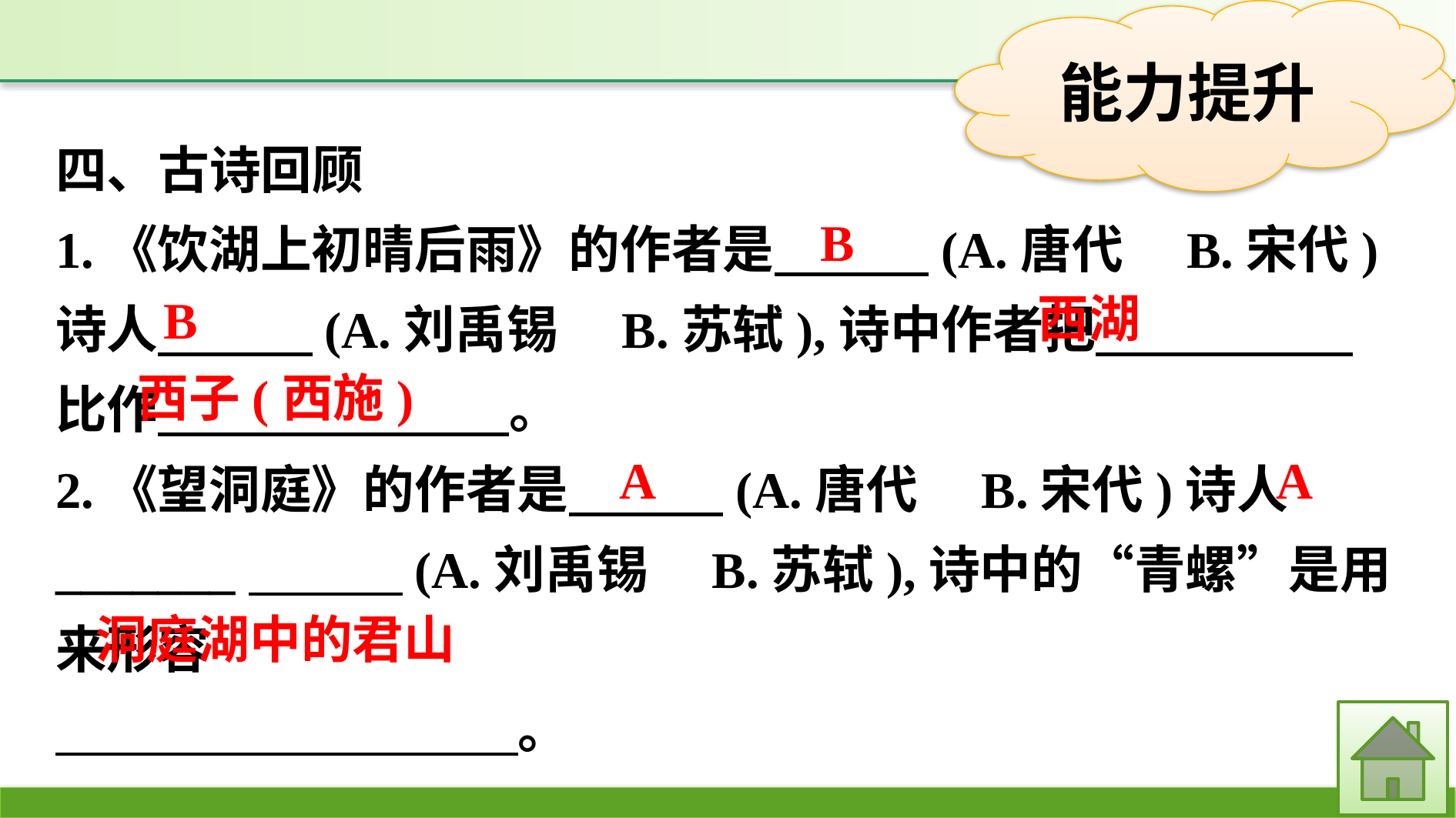

四、古诗回顾
1.《饮湖上初晴后雨》的作者是　　　(A.唐代　B.宋代)诗人　　　(A.刘禹锡　B.苏轼),诗中作者把　　　　　比作　　　        　　。
2.《望洞庭》的作者是　　　(A.唐代　B.宋代)诗人_______　　　(A.刘禹锡　B.苏轼),诗中的“青螺”是用来形容
　　　　　　　　　。
B
西湖
B
西子(西施)
A
A
洞庭湖中的君山